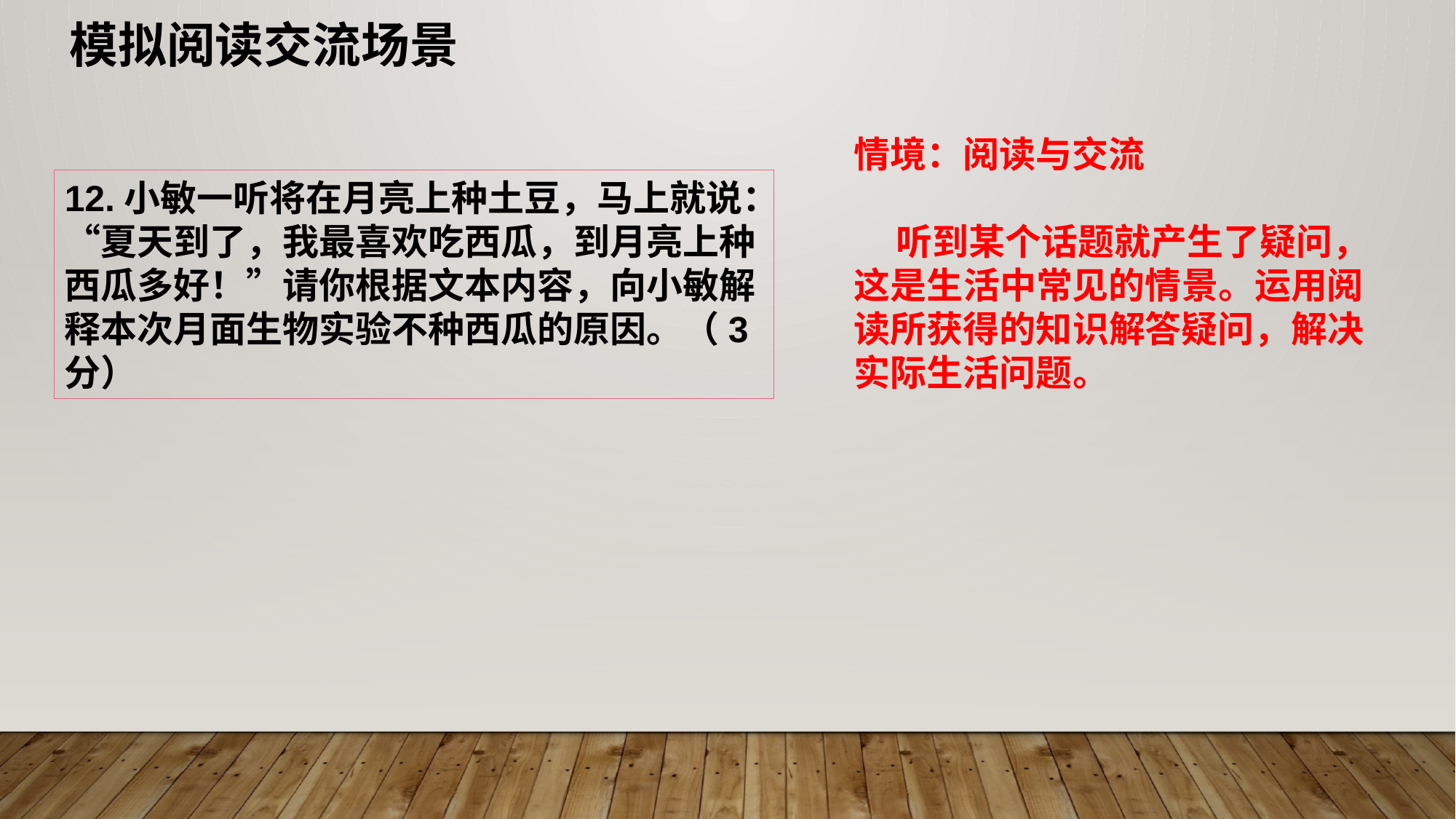

模拟阅读交流场景

情境：阅读与交流

    听到某个话题就产生了疑问，这是生活中常见的情景。运用阅读所获得的知识解答疑问，解决实际生活问题。
12.小敏一听将在月亮上种土豆，马上就说：“夏天到了，我最喜欢吃西瓜，到月亮上种西瓜多好！”请你根据文本内容，向小敏解释本次月面生物实验不种西瓜的原因。（3分）